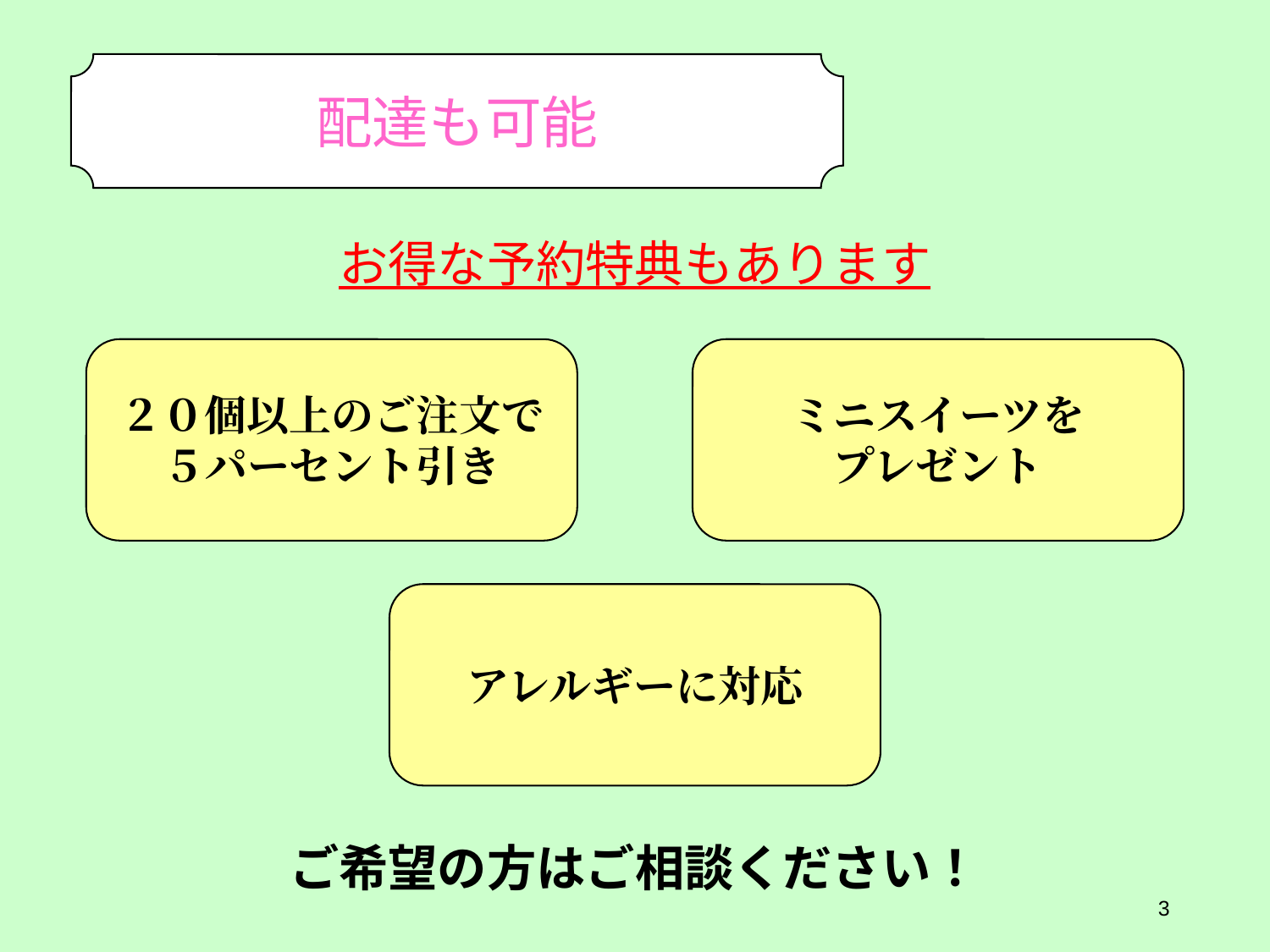

配達も可能
お得な予約特典もあります
２０個以上のご注文で
５パーセント引き
ミニスイーツを
プレゼント
アレルギーに対応
ご希望の方はご相談ください！
3